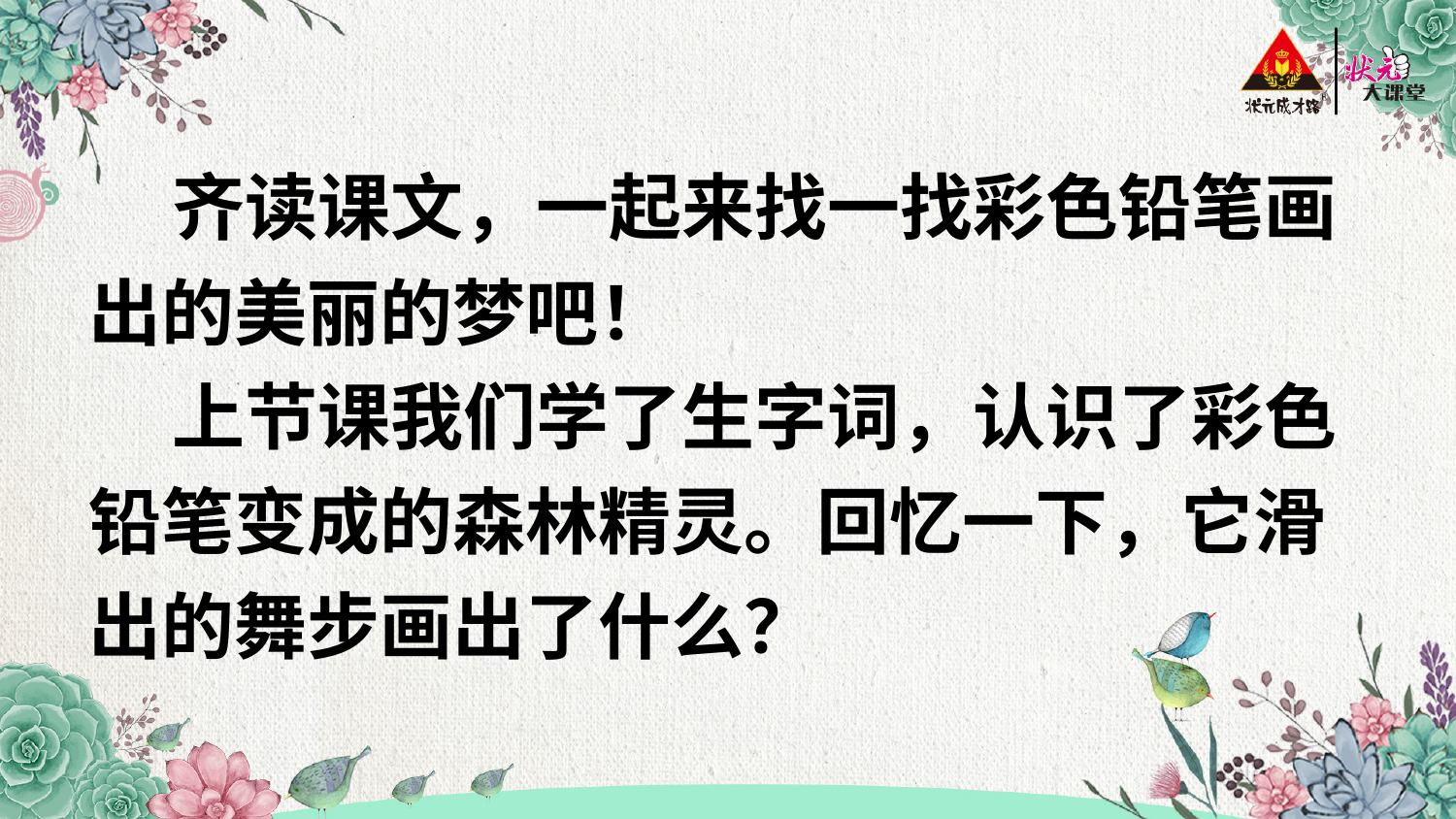

齐读课文，一起来找一找彩色铅笔画出的美丽的梦吧！
    上节课我们学了生字词，认识了彩色铅笔变成的森林精灵。回忆一下，它滑出的舞步画出了什么？